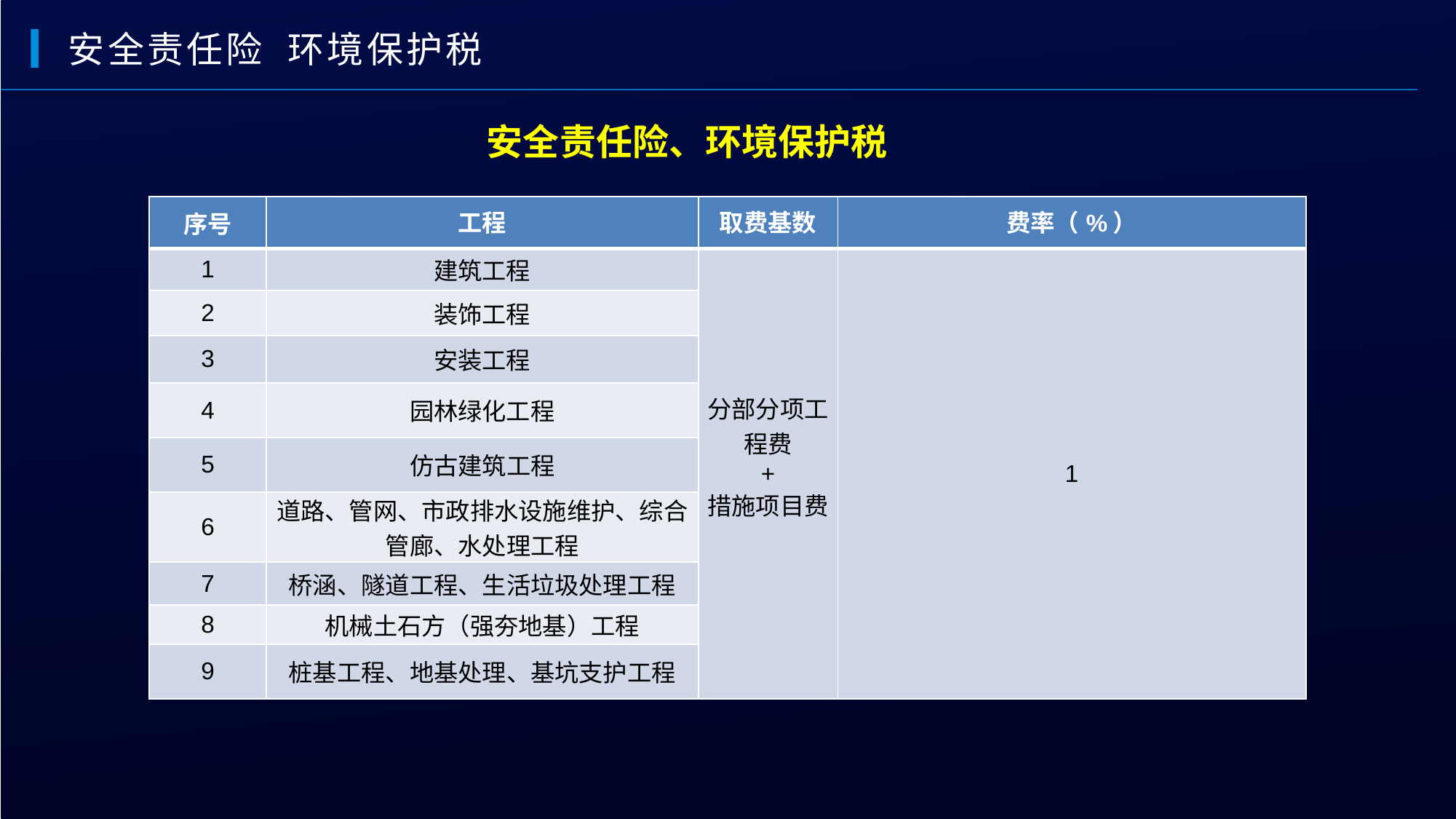

安全责任险  环境保护税
安全责任险、环境保护税
| 序号 | 工程 | 取费基数 | 费率（%） |
| --- | --- | --- | --- |
| 1 | 建筑工程 | 分部分项工程费 + 措施项目费 | 1 |
| 2 | 装饰工程 |  |  |
| 3 | 安装工程 |  |  |
| 4 | 园林绿化工程 |  |  |
| 5 | 仿古建筑工程 |  |  |
| 6 | 道路、管网、市政排水设施维护、综合管廊、水处理工程 |  |  |
| 7 | 桥涵、隧道工程、生活垃圾处理工程 |  |  |
| 8 | 机械土石方（强夯地基）工程 |  |  |
| 9 | 桩基工程、地基处理、基坑支护工程 |  |  |